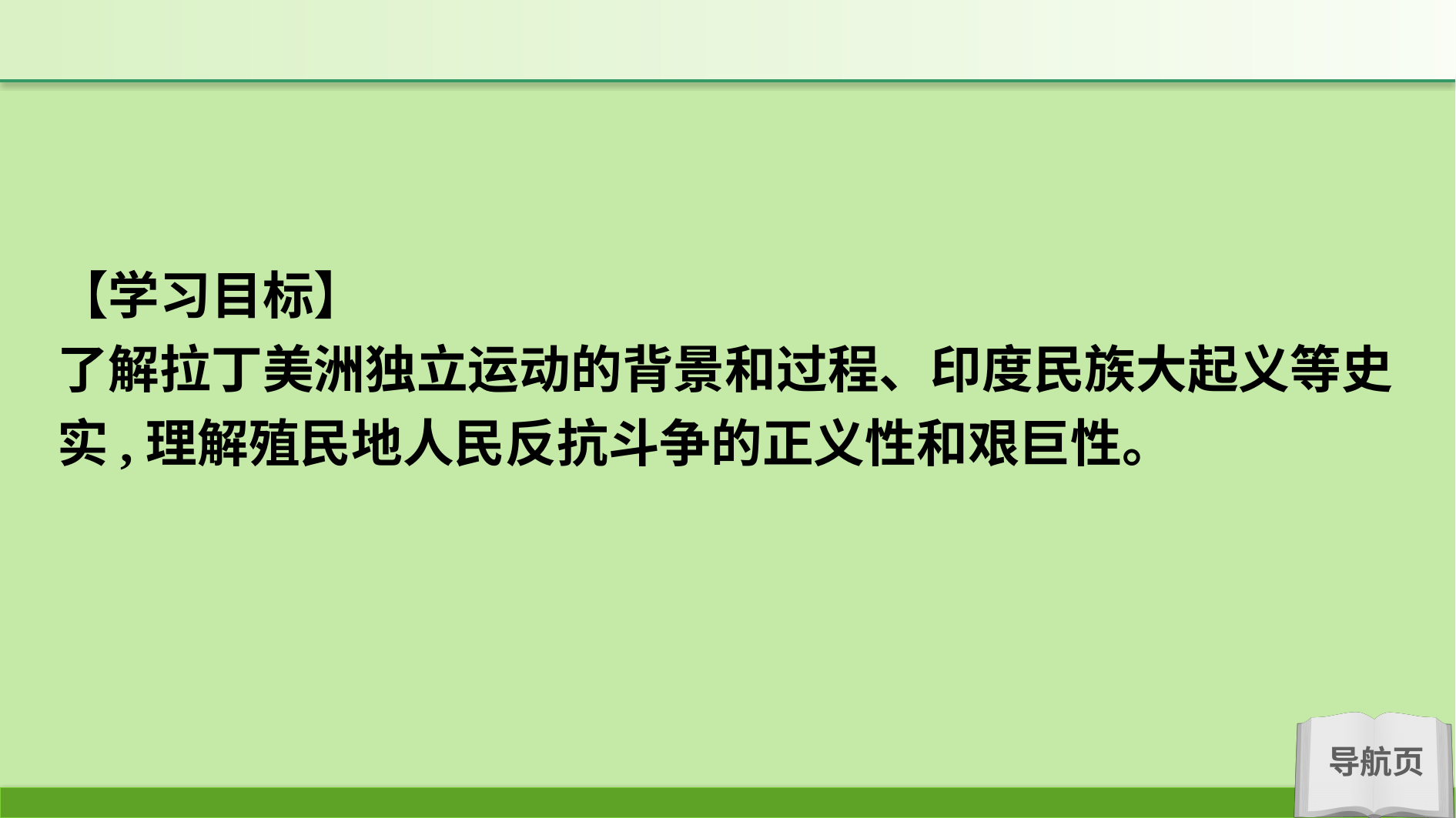

【学习目标】
了解拉丁美洲独立运动的背景和过程、印度民族大起义等史实,理解殖民地人民反抗斗争的正义性和艰巨性。